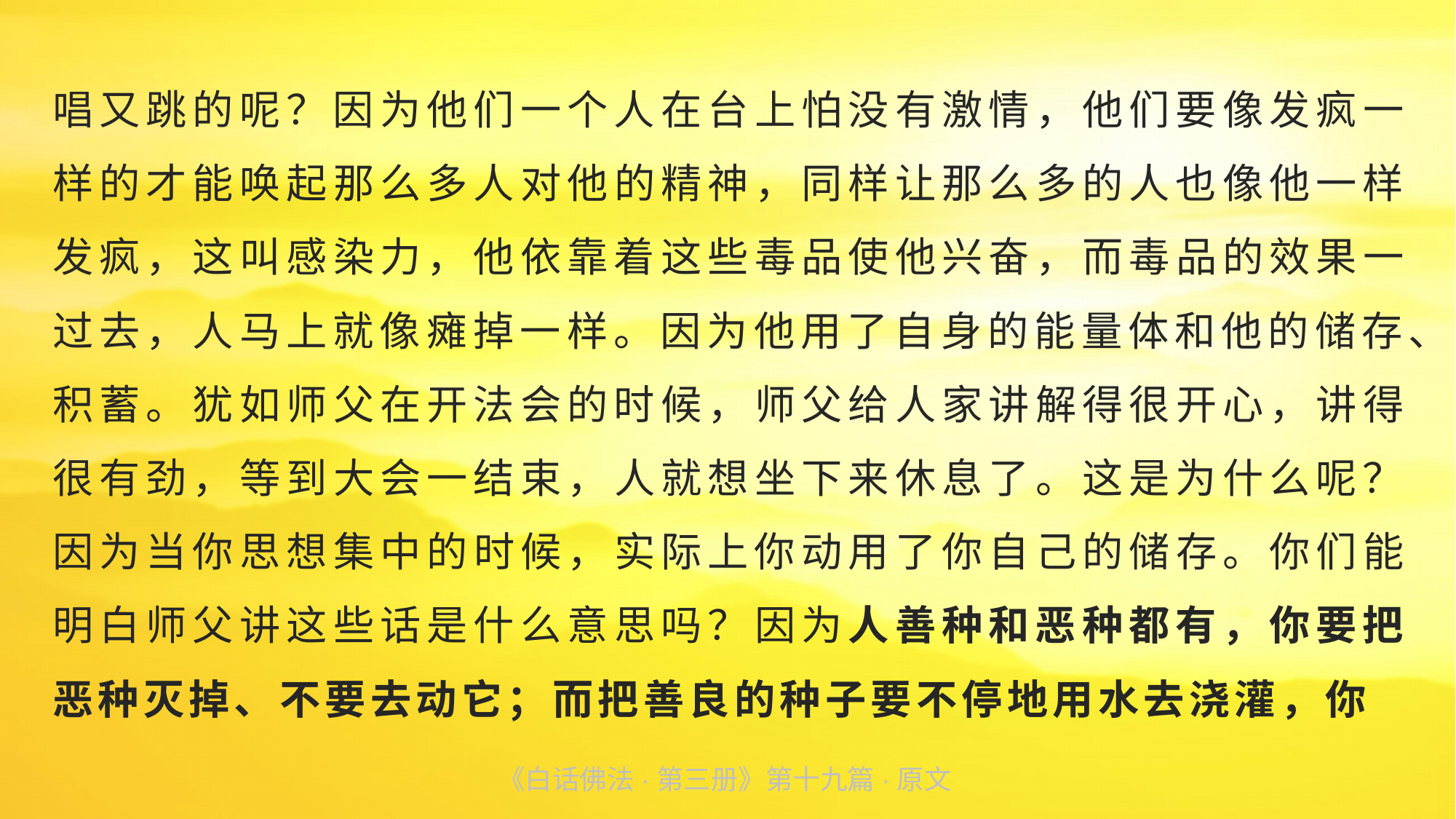

唱又跳的呢？因为他们一个人在台上怕没有激情，他们要像发疯一样的才能唤起那么多人对他的精神，同样让那么多的人也像他一样发疯，这叫感染力，他依靠着这些毒品使他兴奋，而毒品的效果一过去，人马上就像瘫掉一样。因为他用了自身的能量体和他的储存、积蓄。犹如师父在开法会的时候，师父给人家讲解得很开心，讲得很有劲，等到大会一结束，人就想坐下来休息了。这是为什么呢？因为当你思想集中的时候，实际上你动用了你自己的储存。你们能明白师父讲这些话是什么意思吗？因为人善种和恶种都有，你要把恶种灭掉、不要去动它；而把善良的种子要不停地用水去浇灌，你
《白话佛法·第三册》第十九篇·原文